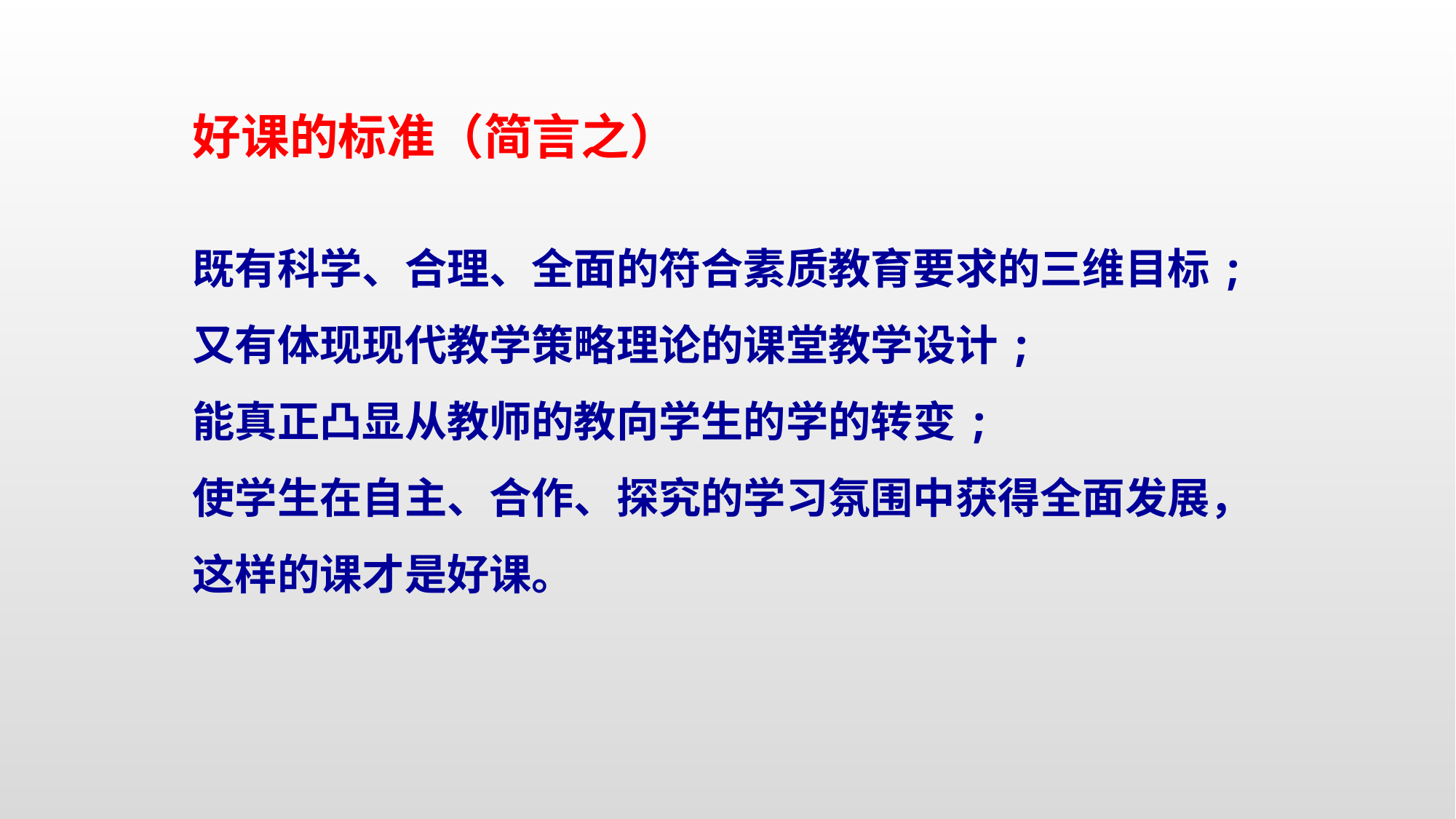

好课的标准（简言之）
既有科学、合理、全面的符合素质教育要求的三维目标;
又有体现现代教学策略理论的课堂教学设计;
能真正凸显从教师的教向学生的学的转变;
使学生在自主、合作、探究的学习氛围中获得全面发展，这样的课才是好课。